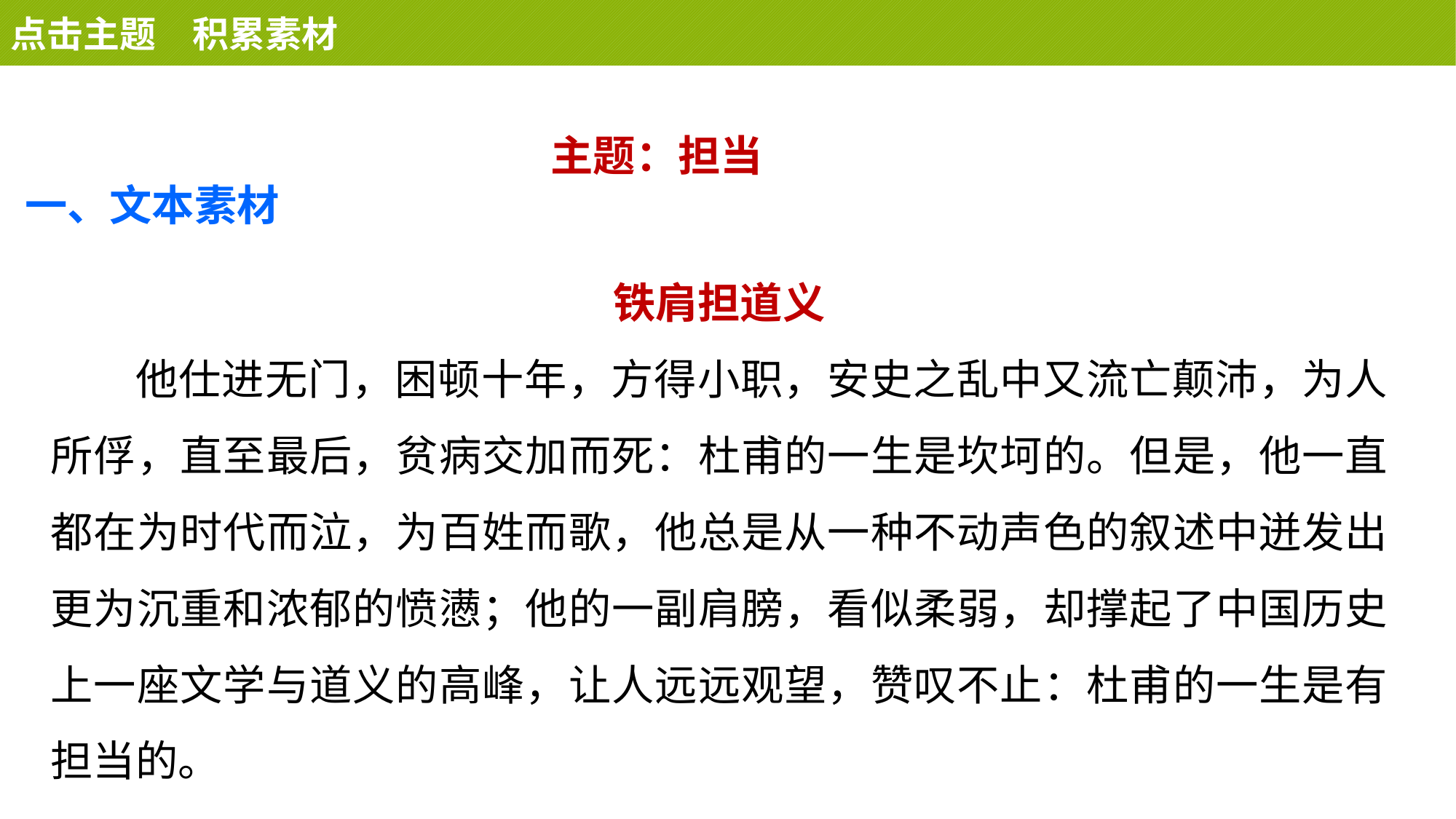

点击主题　积累素材
主题：担当
一、文本素材
铁肩担道义
他仕进无门，困顿十年，方得小职，安史之乱中又流亡颠沛，为人所俘，直至最后，贫病交加而死：杜甫的一生是坎坷的。但是，他一直都在为时代而泣，为百姓而歌，他总是从一种不动声色的叙述中迸发出更为沉重和浓郁的愤懑；他的一副肩膀，看似柔弱，却撑起了中国历史上一座文学与道义的高峰，让人远远观望，赞叹不止：杜甫的一生是有担当的。